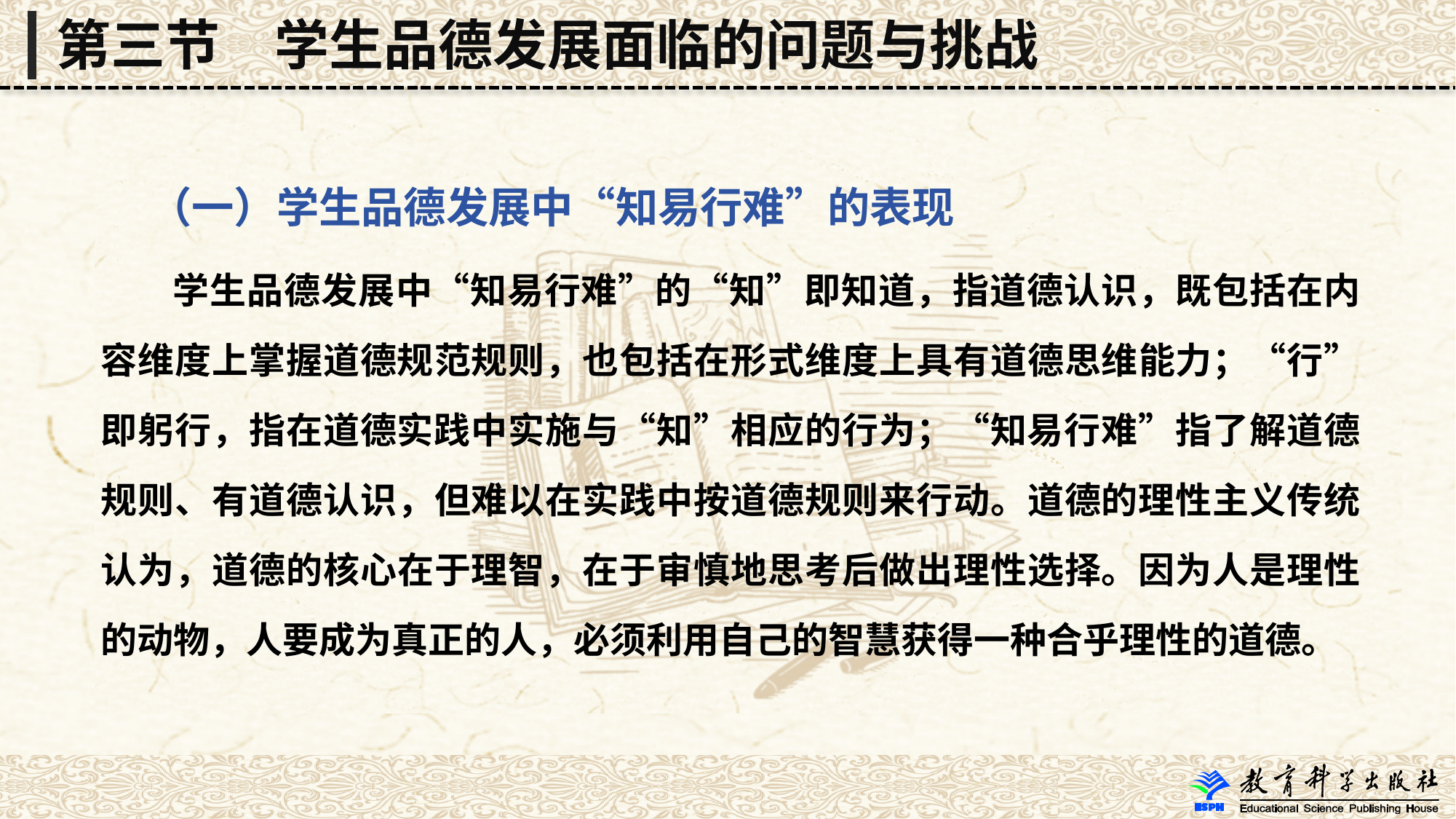

第三节　学生品德发展面临的问题与挑战
    （一）学生品德发展中“知易行难”的表现

       学生品德发展中“知易行难”的“知”即知道，指道德认识，既包括在内容维度上掌握道德规范规则，也包括在形式维度上具有道德思维能力；“行”即躬行，指在道德实践中实施与“知”相应的行为；“知易行难”指了解道德规则、有道德认识，但难以在实践中按道德规则来行动。道德的理性主义传统认为，道德的核心在于理智，在于审慎地思考后做出理性选择。因为人是理性的动物，人要成为真正的人，必须利用自己的智慧获得一种合乎理性的道德。